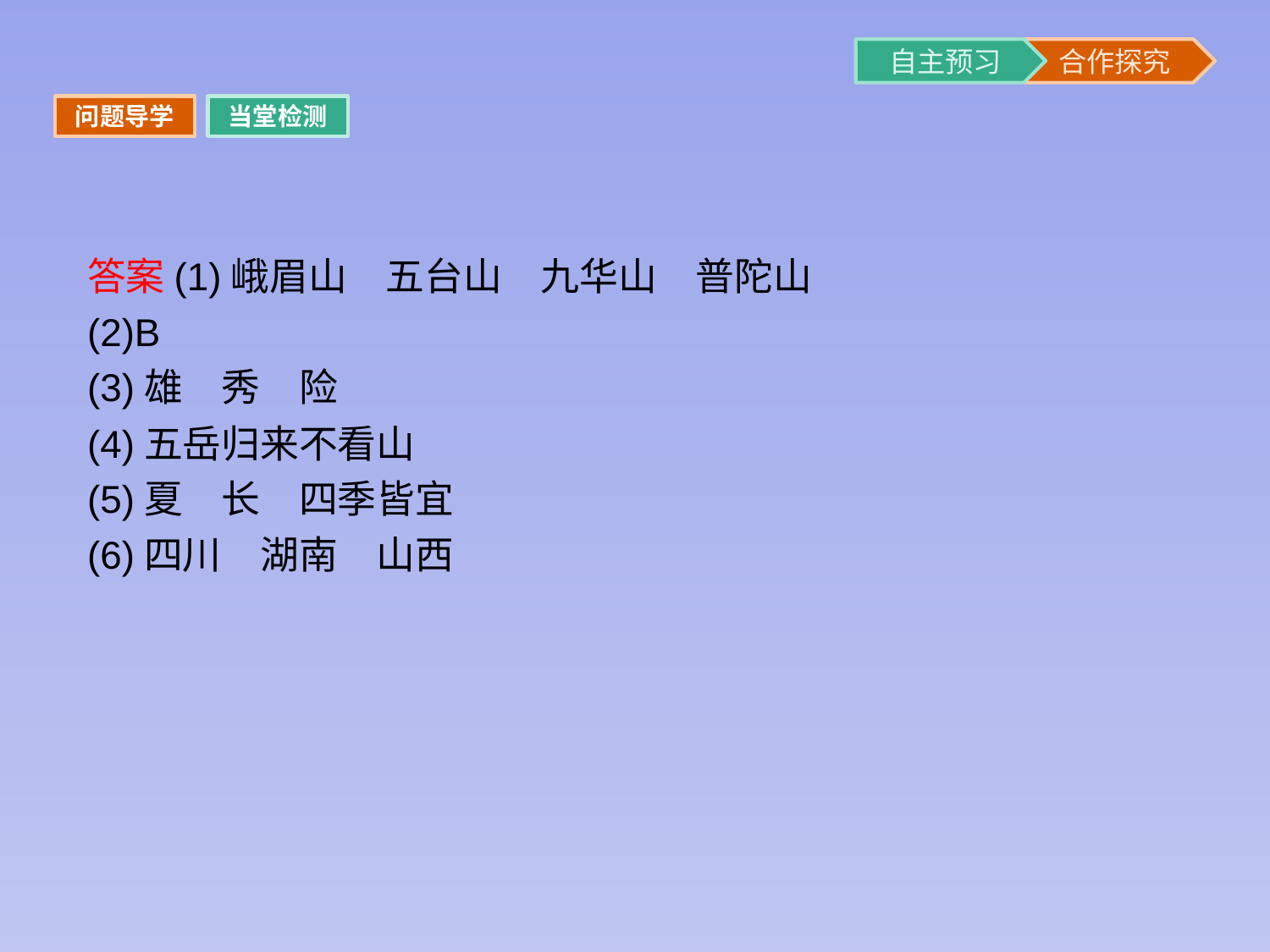

问题导学
当堂检测
答案(1)峨眉山　五台山　九华山　普陀山
(2)B
(3)雄　秀　险
(4)五岳归来不看山
(5)夏　长　四季皆宜
(6)四川　湖南　山西